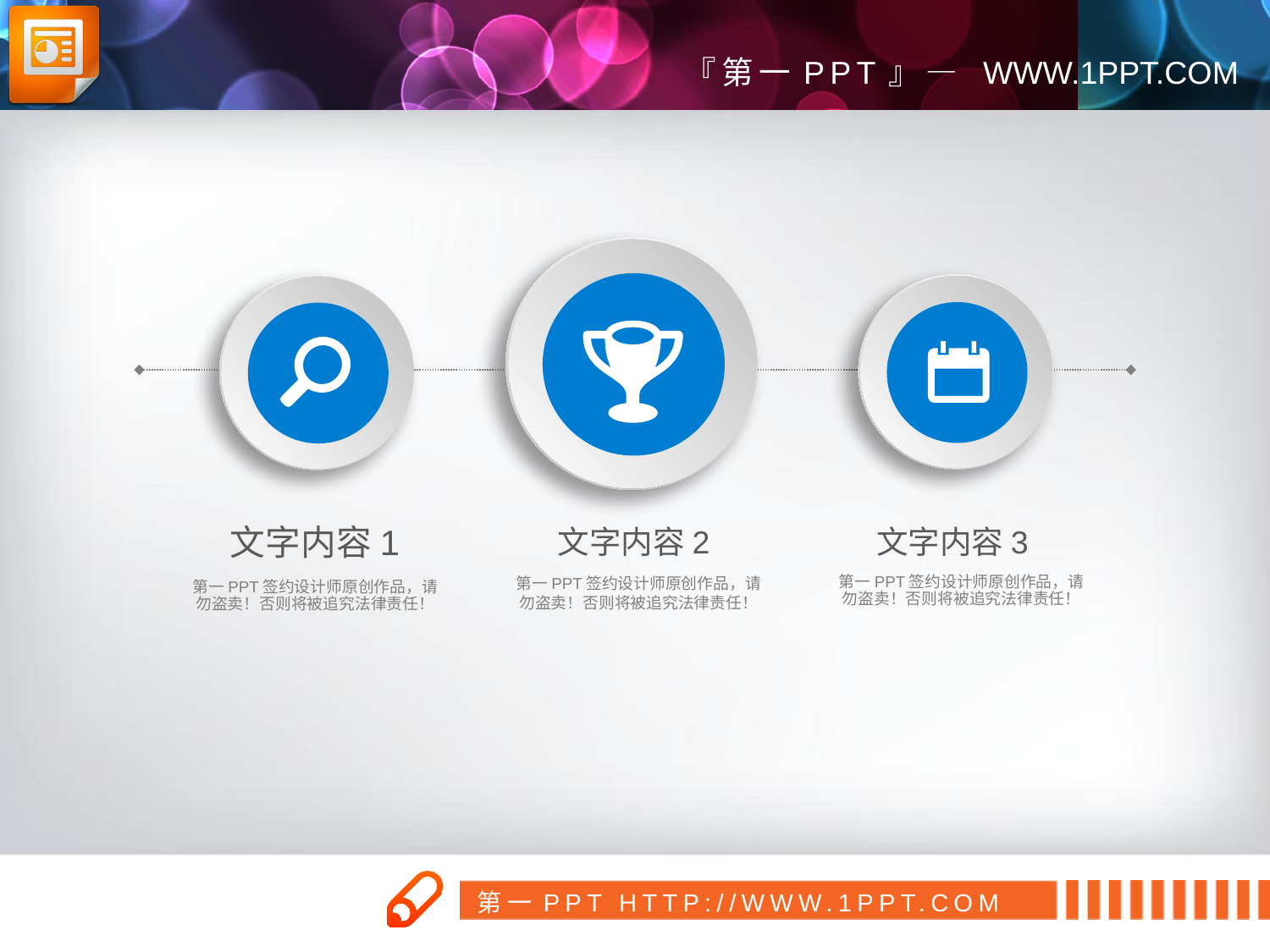

文字内容1
文字内容2
文字内容3
第一PPT签约设计师原创作品，请勿盗卖！否则将被追究法律责任！
第一PPT签约设计师原创作品，请勿盗卖！否则将被追究法律责任！
第一PPT签约设计师原创作品，请勿盗卖！否则将被追究法律责任！